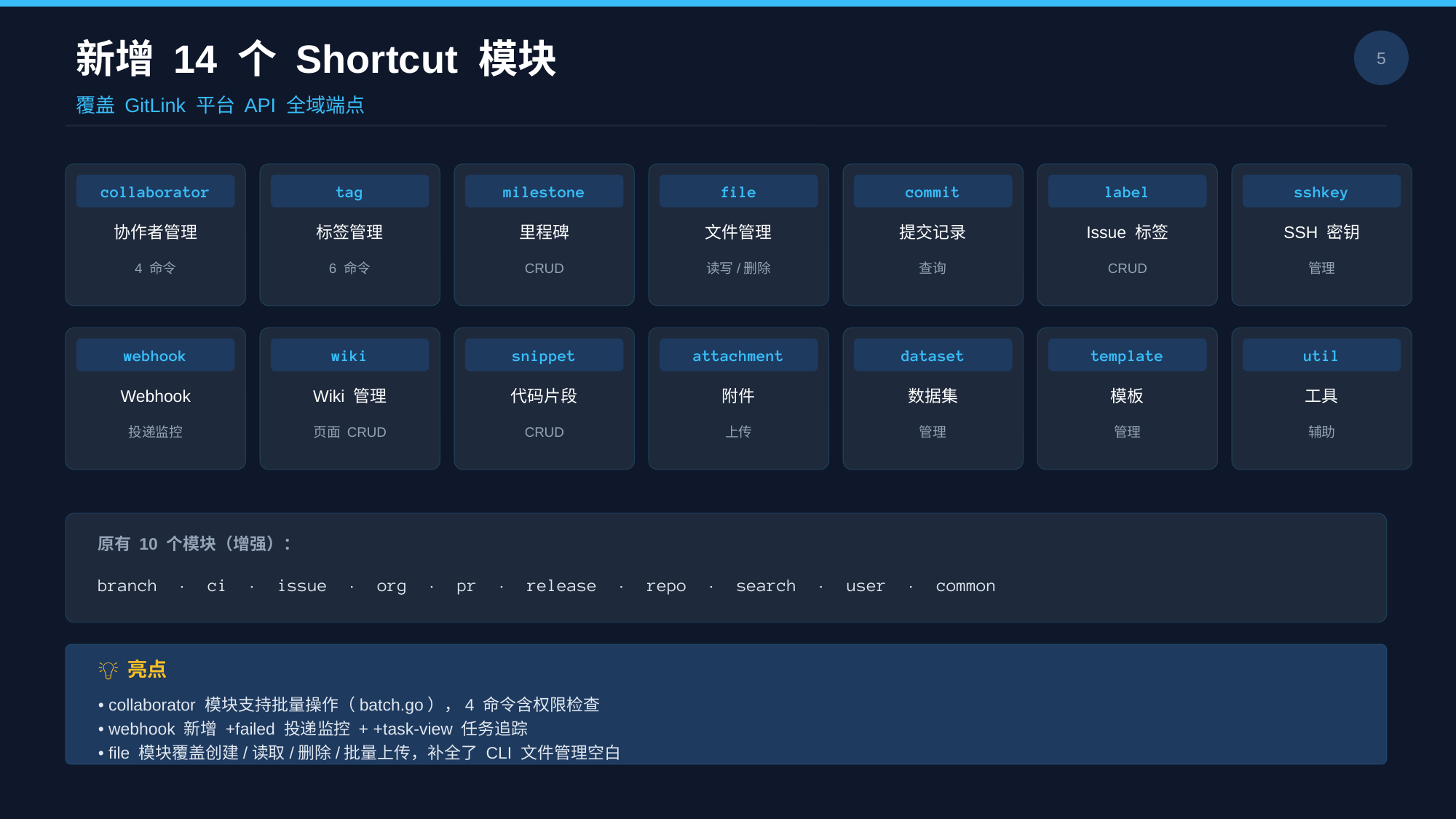

新增 14 个 Shortcut 模块

5
覆盖 GitLink 平台 API 全域端点

collaborator

tag

milestone

file

commit

label

sshkey
协作者管理
标签管理
里程碑
文件管理
提交记录
Issue 标签
SSH 密钥
4 命令
6 命令
CRUD
读写/删除
查询
CRUD
管理

webhook

wiki

snippet

attachment

dataset

template

util
Webhook
Wiki 管理
代码片段
附件
数据集
模板
工具
投递监控
页面 CRUD
CRUD
上传
管理
管理
辅助

原有 10 个模块（增强）：
branch  ·  ci  ·  issue  ·  org  ·  pr  ·  release  ·  repo  ·  search  ·  user  ·  common

💡 亮点
• collaborator 模块支持批量操作（batch.go），4 命令含权限检查
• webhook 新增 +failed 投递监控 + +task-view 任务追踪
• file 模块覆盖创建/读取/删除/批量上传，补全了 CLI 文件管理空白